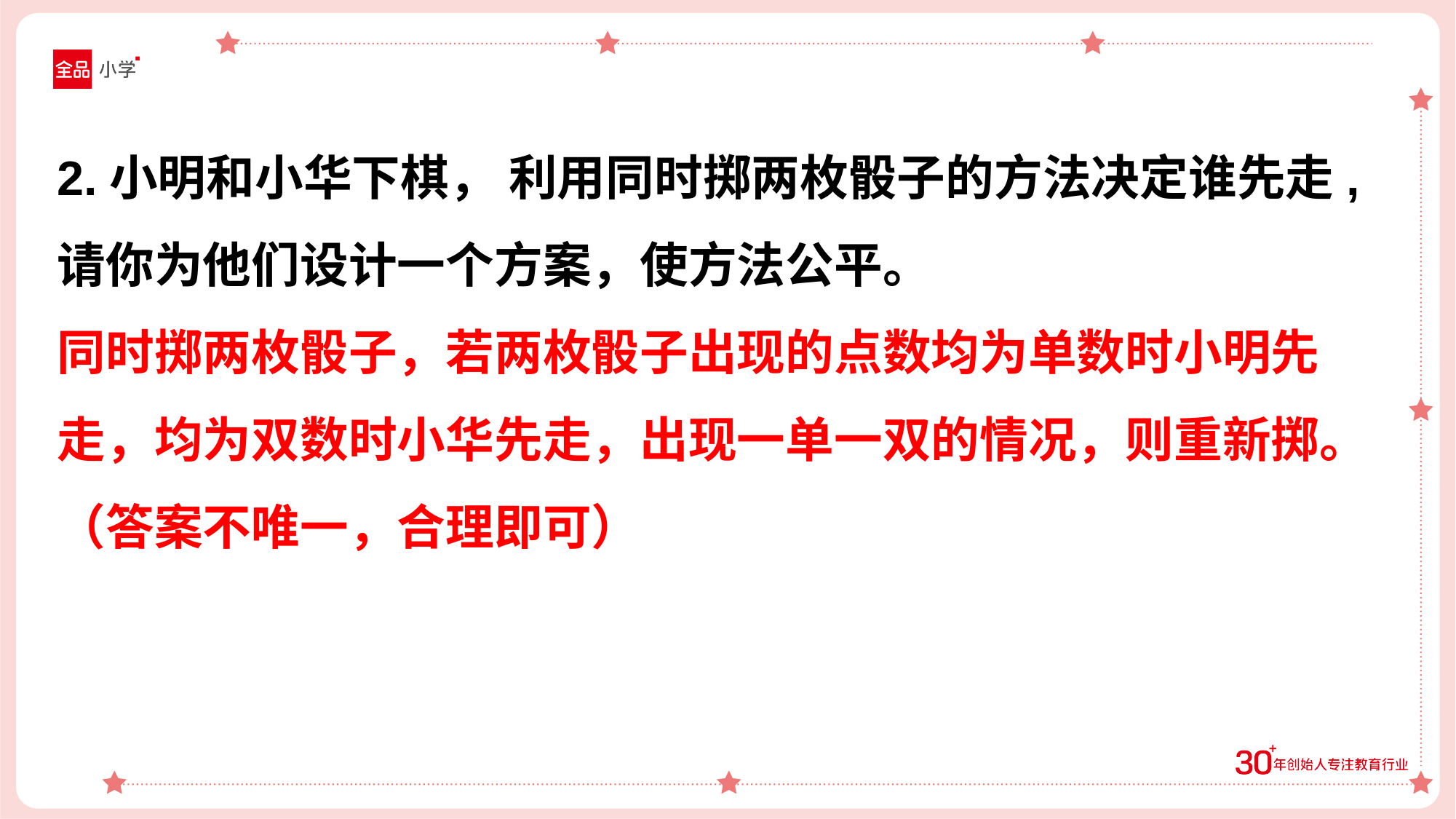

2.小明和小华下棋， 利用同时掷两枚骰子的方法决定谁先走,请你为他们设计一个方案，使方法公平。
同时掷两枚骰子，若两枚骰子出现的点数均为单数时小明先走，均为双数时小华先走，出现一单一双的情况，则重新掷。（答案不唯一，合理即可）